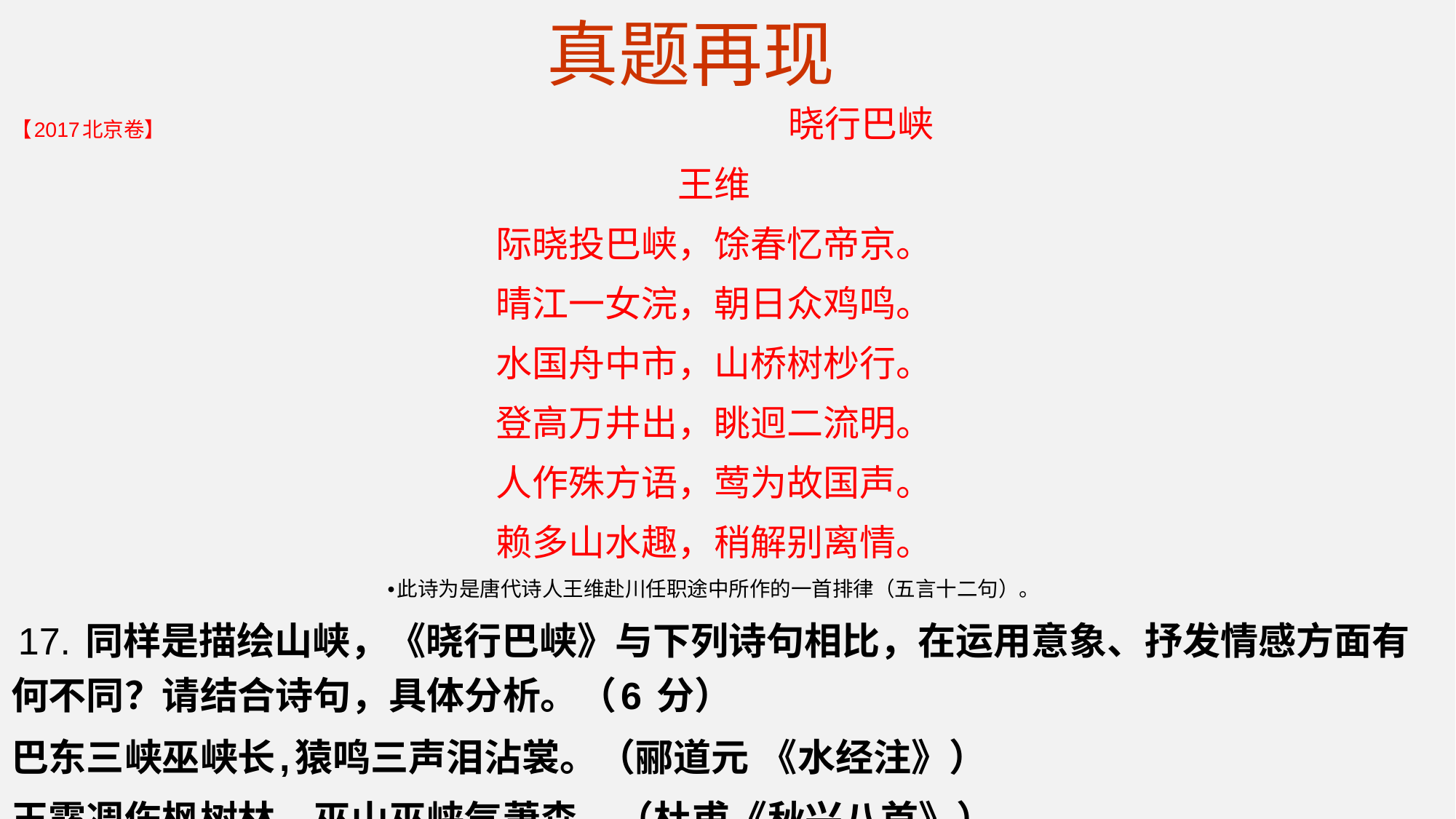

真题再现
【2017北京卷】                                                                                                           晓行巴峡
王维
际晓投巴峡，馀春忆帝京。
晴江一女浣，朝日众鸡鸣。
水国舟中市，山桥树杪行。
登高万井出，眺迥二流明。
人作殊方语，莺为故国声。
赖多山水趣，稍解别离情。
•此诗为是唐代诗人王维赴川任职途中所作的一首排律（五言十二句）。
 17. 同样是描绘山峡，《晓行巴峡》与下列诗句相比，在运用意象、抒发情感方面有何不同？请结合诗句，具体分析。（6 分）
巴东三峡巫峡长,猿鸣三声泪沾裳。（郦道元 《水经注》）
玉露凋伤枫树林，巫山巫峡气萧森。（杜甫《秋兴八首》）